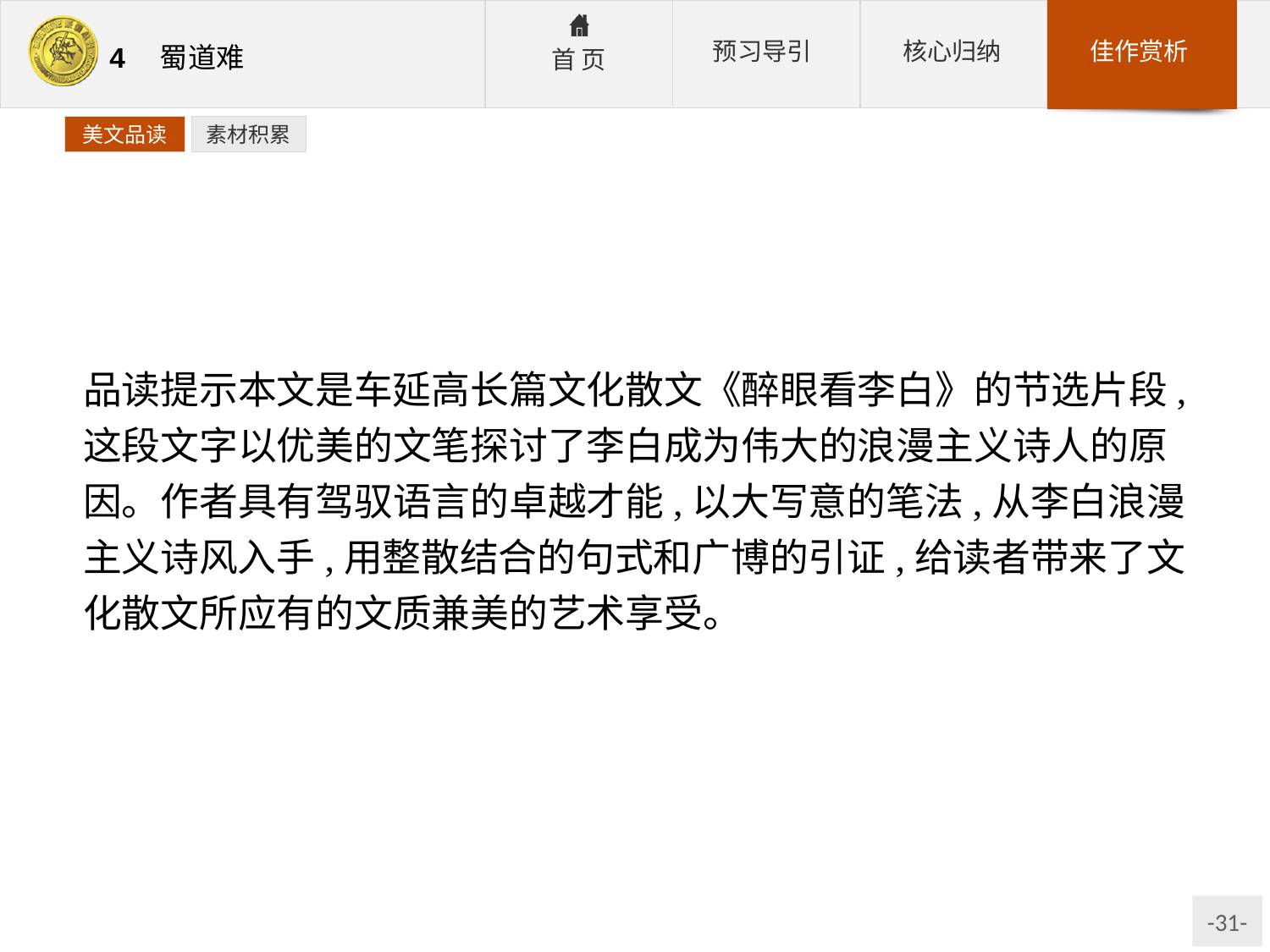

美文品读
素材积累
品读提示本文是车延高长篇文化散文《醉眼看李白》的节选片段,这段文字以优美的文笔探讨了李白成为伟大的浪漫主义诗人的原因。作者具有驾驭语言的卓越才能,以大写意的笔法,从李白浪漫主义诗风入手,用整散结合的句式和广博的引证,给读者带来了文化散文所应有的文质兼美的艺术享受。